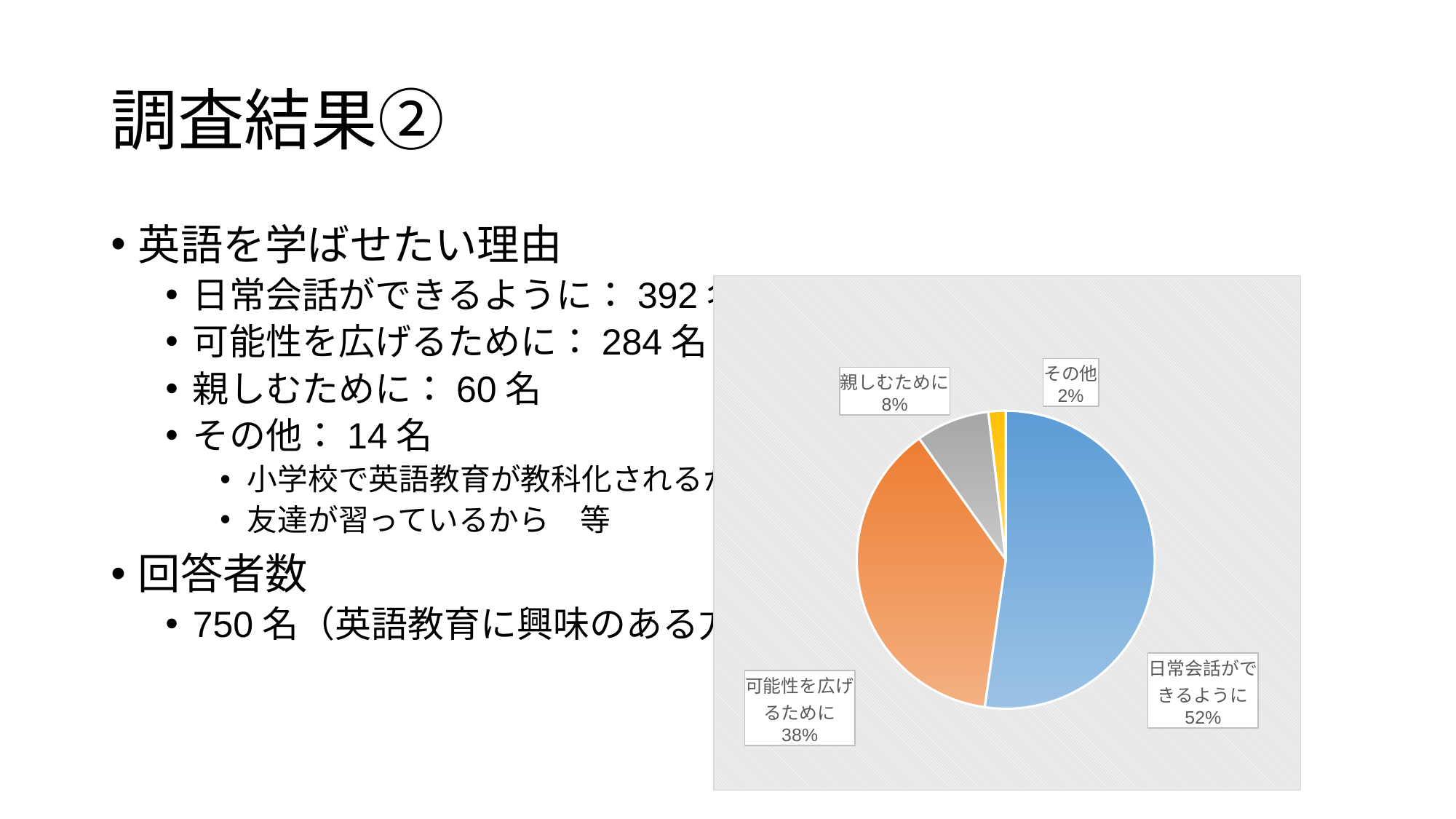

# 調査結果②
英語を学ばせたい理由
日常会話ができるように：392名
可能性を広げるために：284名
親しむために：60名
その他：14名
小学校で英語教育が教科化されるから
友達が習っているから　等
回答者数
750名（英語教育に興味のある方のみ）

### Chart

| Category | 英語を学ばせたい理由 |
|---|---|
| 日常会話ができるように | 392.0 |
| 可能性を広げるために | 284.0 |
| 親しむために | 60.0 |
| その他 | 14.0 |